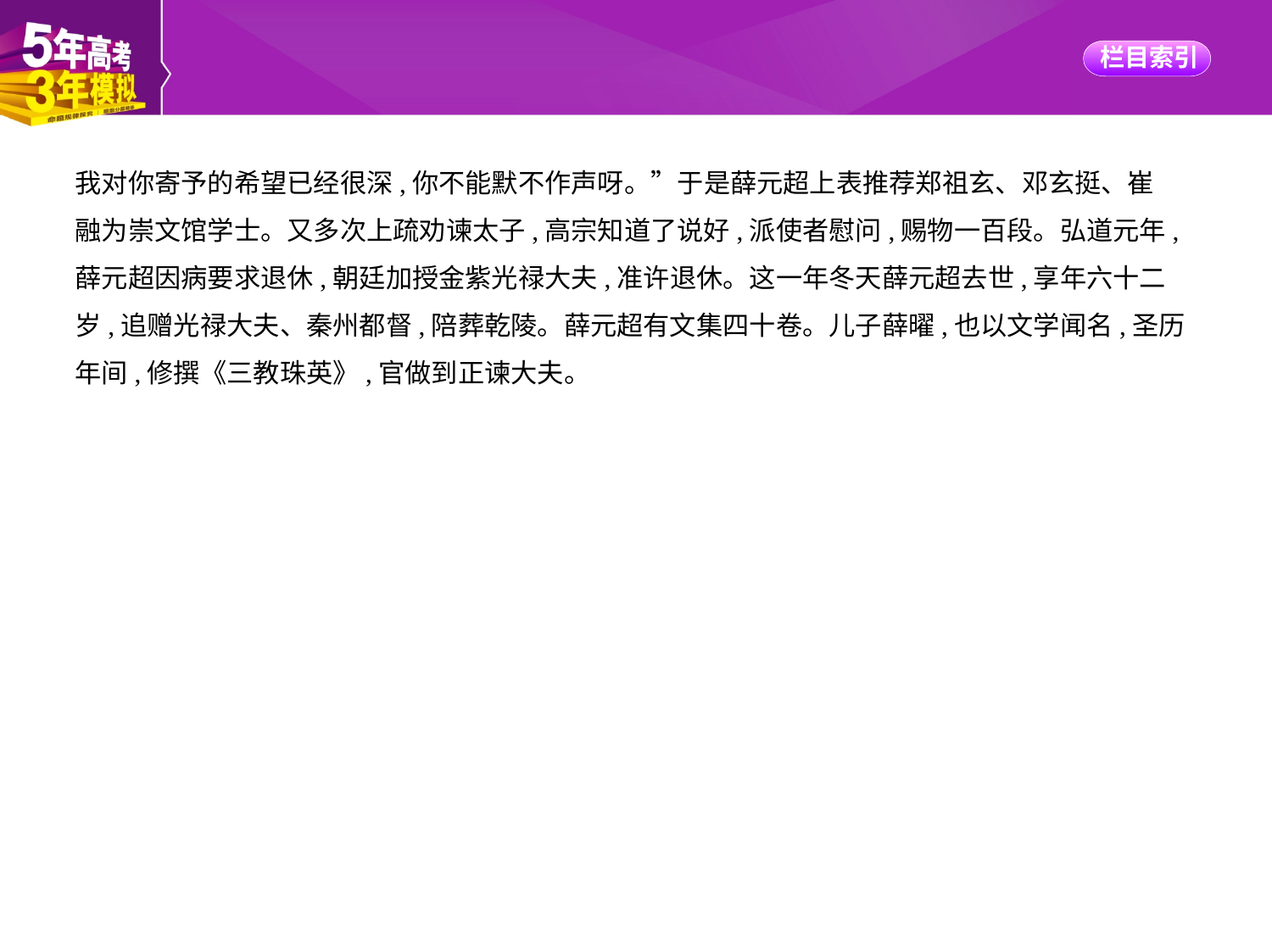

我对你寄予的希望已经很深,你不能默不作声呀。”于是薛元超上表推荐郑祖玄、邓玄挺、崔
融为崇文馆学士。又多次上疏劝谏太子,高宗知道了说好,派使者慰问,赐物一百段。弘道元年,
薛元超因病要求退休,朝廷加授金紫光禄大夫,准许退休。这一年冬天薛元超去世,享年六十二
岁,追赠光禄大夫、秦州都督,陪葬乾陵。薛元超有文集四十卷。儿子薛曜,也以文学闻名,圣历
年间,修撰《三教珠英》,官做到正谏大夫。